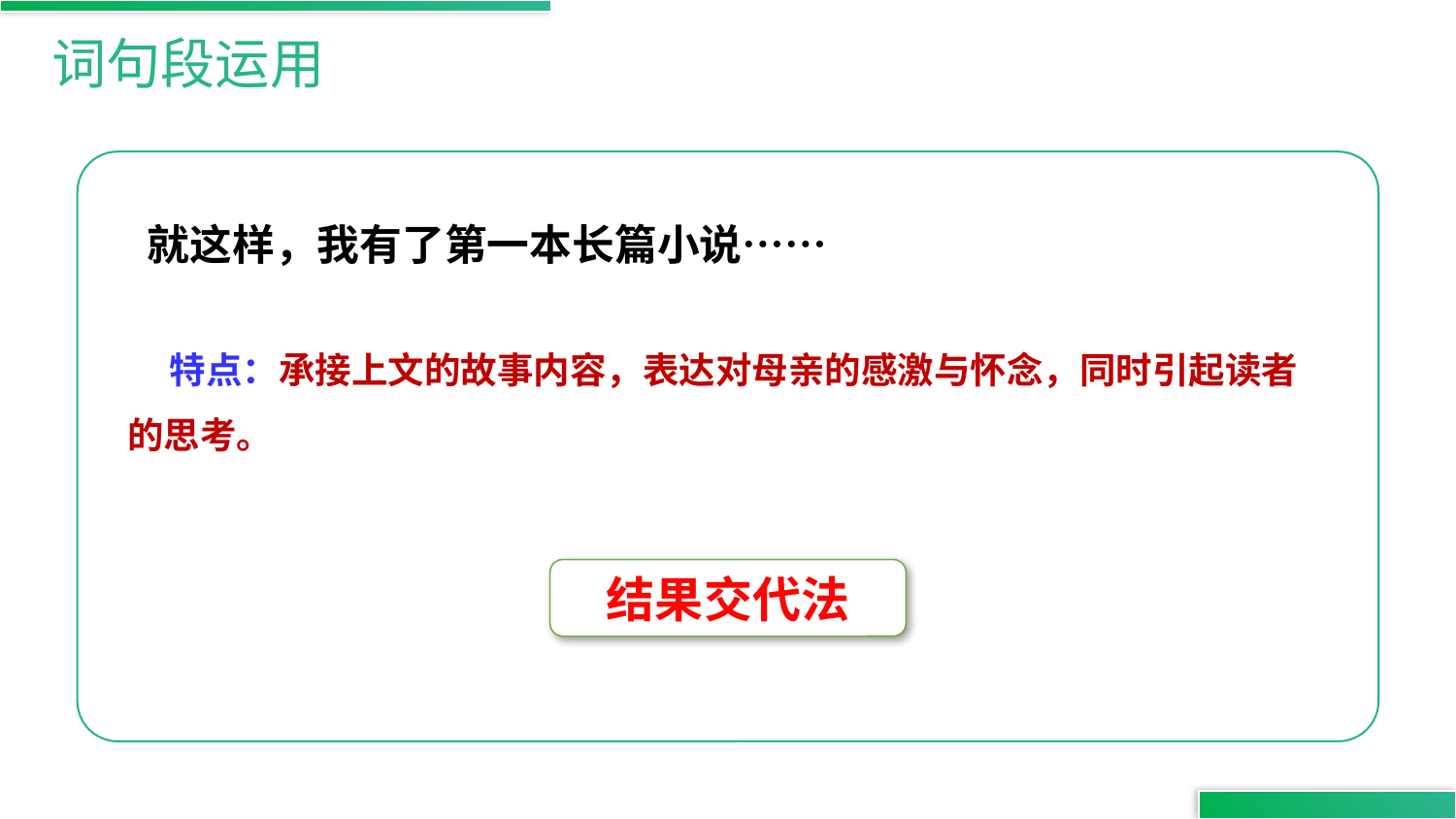

词句段运用
就这样，我有了第一本长篇小说……
特点：承接上文的故事内容，表达对母亲的感激与怀念，同时引起读者的思考。
结果交代法